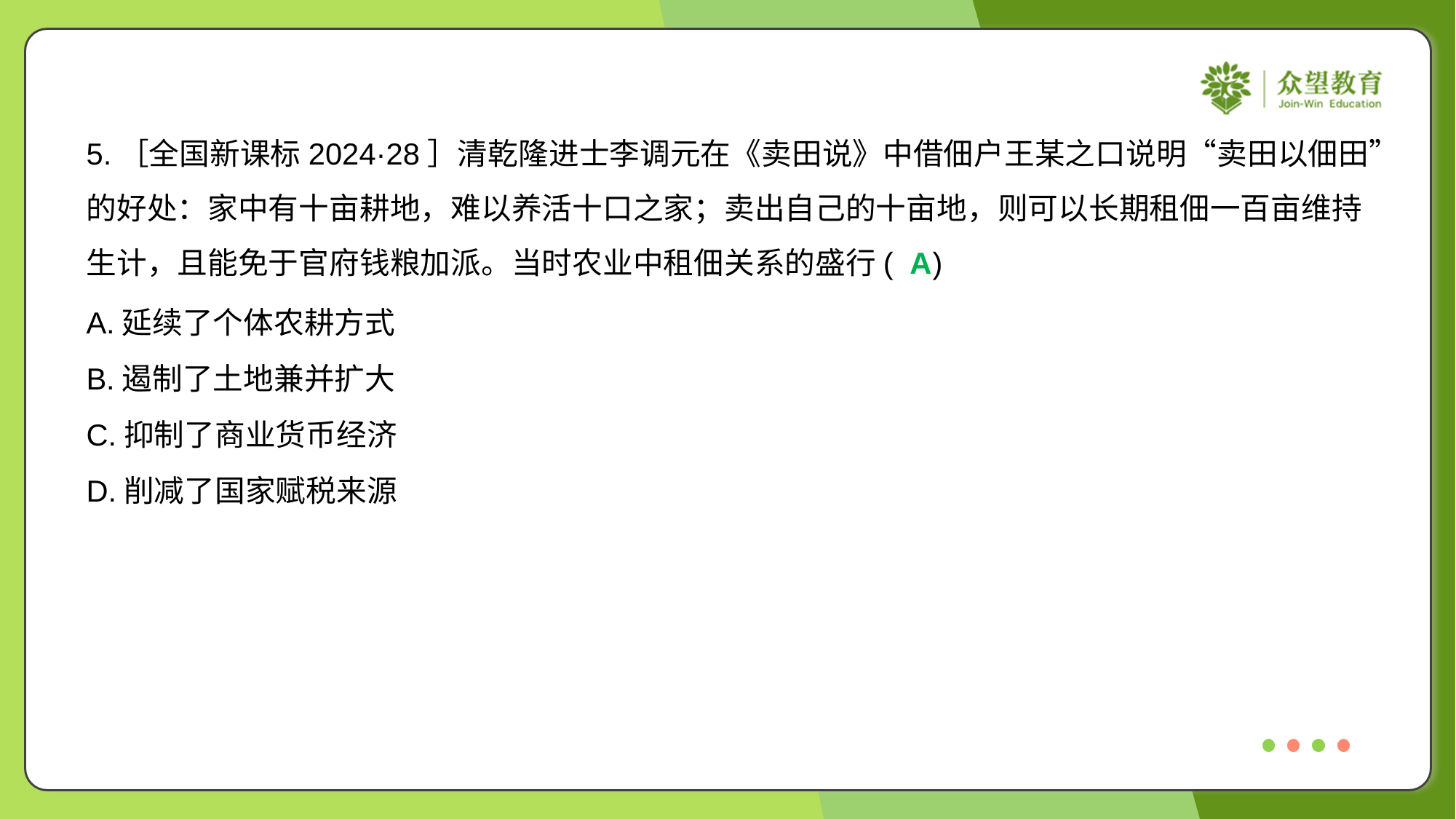

5.［全国新课标2024·28］清乾隆进士李调元在《卖田说》中借佃户王某之口说明“卖田以佃田”
的好处：家中有十亩耕地，难以养活十口之家；卖出自己的十亩地，则可以长期租佃一百亩维持
生计，且能免于官府钱粮加派。当时农业中租佃关系的盛行(     )
A
A.延续了个体农耕方式
B.遏制了土地兼并扩大
C.抑制了商业货币经济
D.削减了国家赋税来源